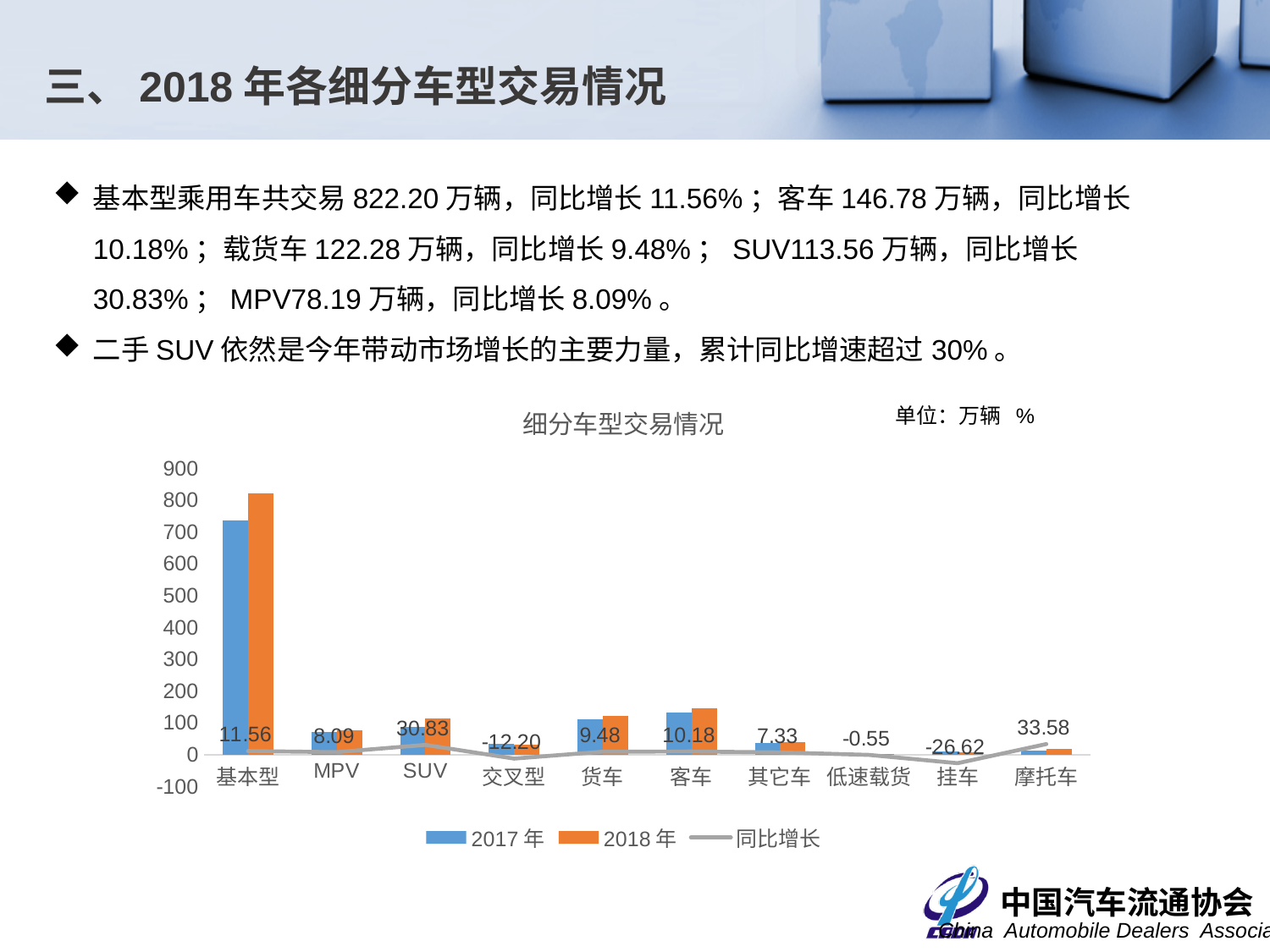

三、2018年各细分车型交易情况
基本型乘用车共交易822.20万辆，同比增长11.56%；客车146.78万辆，同比增长10.18%；载货车122.28万辆，同比增长9.48%；SUV113.56万辆，同比增长30.83%；MPV78.19万辆，同比增长8.09%。
二手SUV依然是今年带动市场增长的主要力量，累计同比增速超过30%。

### Chart: 细分车型交易情况

| Category | 2017年 | 2018年 | 同比增长 |
|---|---|---|---|
| 基本型 | 737.0077 | 822.202 | 11.559485742143535 |
| MPV | 72.3401 | 78.1916 | 8.088874635229958 |
| SUV | 86.7993 | 113.5577 | 30.827898381668973 |
| 交叉型 | 35.4206 | 31.0977 | -12.204479878940505 |
| 货车 | 111.6871 | 122.2764 | 9.481220302076062 |
| 客车 | 133.2199 | 146.7793 | 10.178209111401532 |
| 其它车 | 35.8904 | 38.5226 | 7.333994605799872 |
| 低速载货 | 2.5431 | 2.5291 | -0.550509221029444 |
| 挂车 | 10.9585 | 8.0418 | -26.61586896016791 |
| 摩托车 | 14.2183 | 18.9927 | 33.579260530443165 |
单位：万辆  %